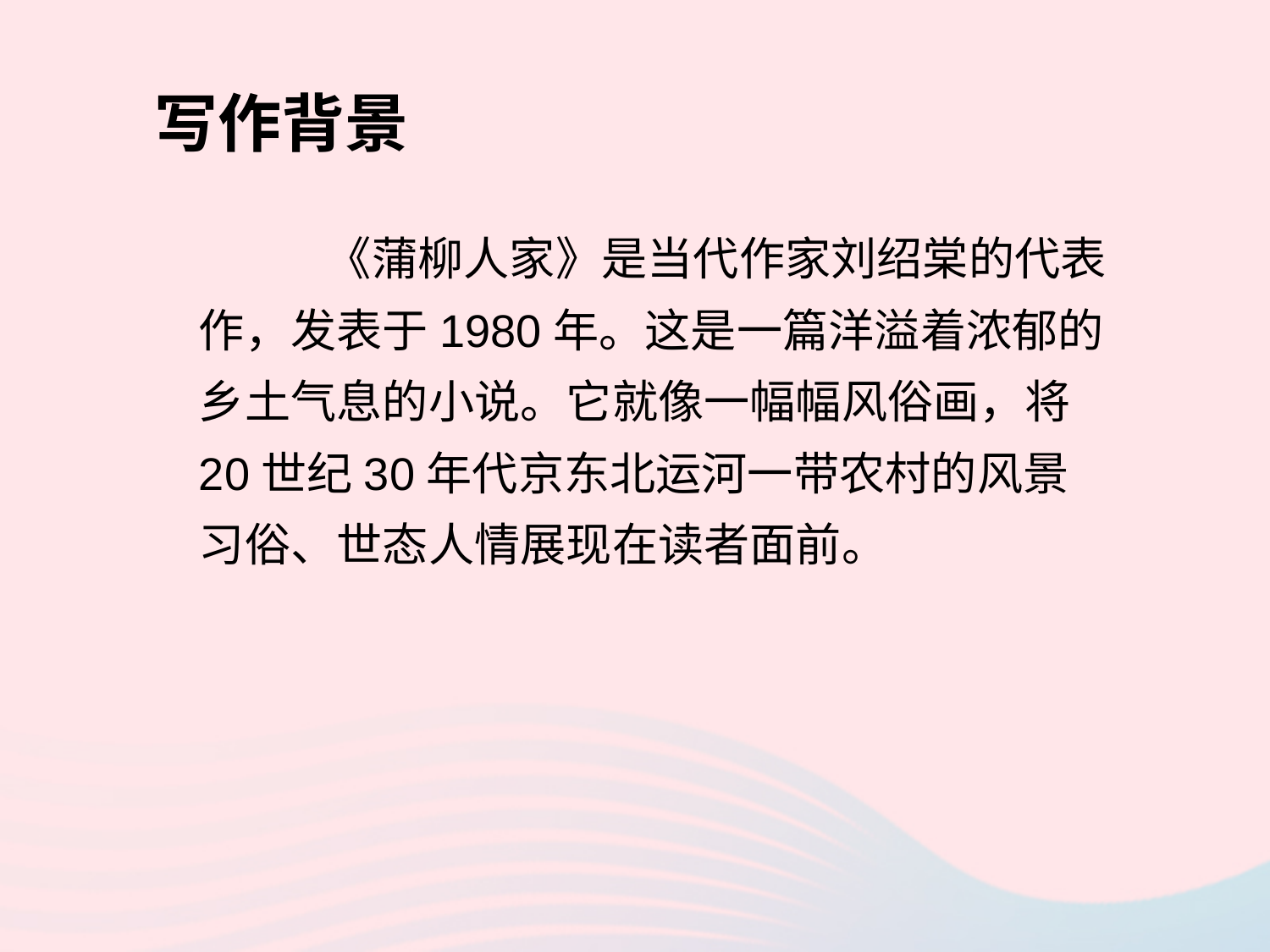

写作背景
	《蒲柳人家》是当代作家刘绍棠的代表作，发表于1980年。这是一篇洋溢着浓郁的乡土气息的小说。它就像一幅幅风俗画，将20世纪30年代京东北运河一带农村的风景习俗、世态人情展现在读者面前。